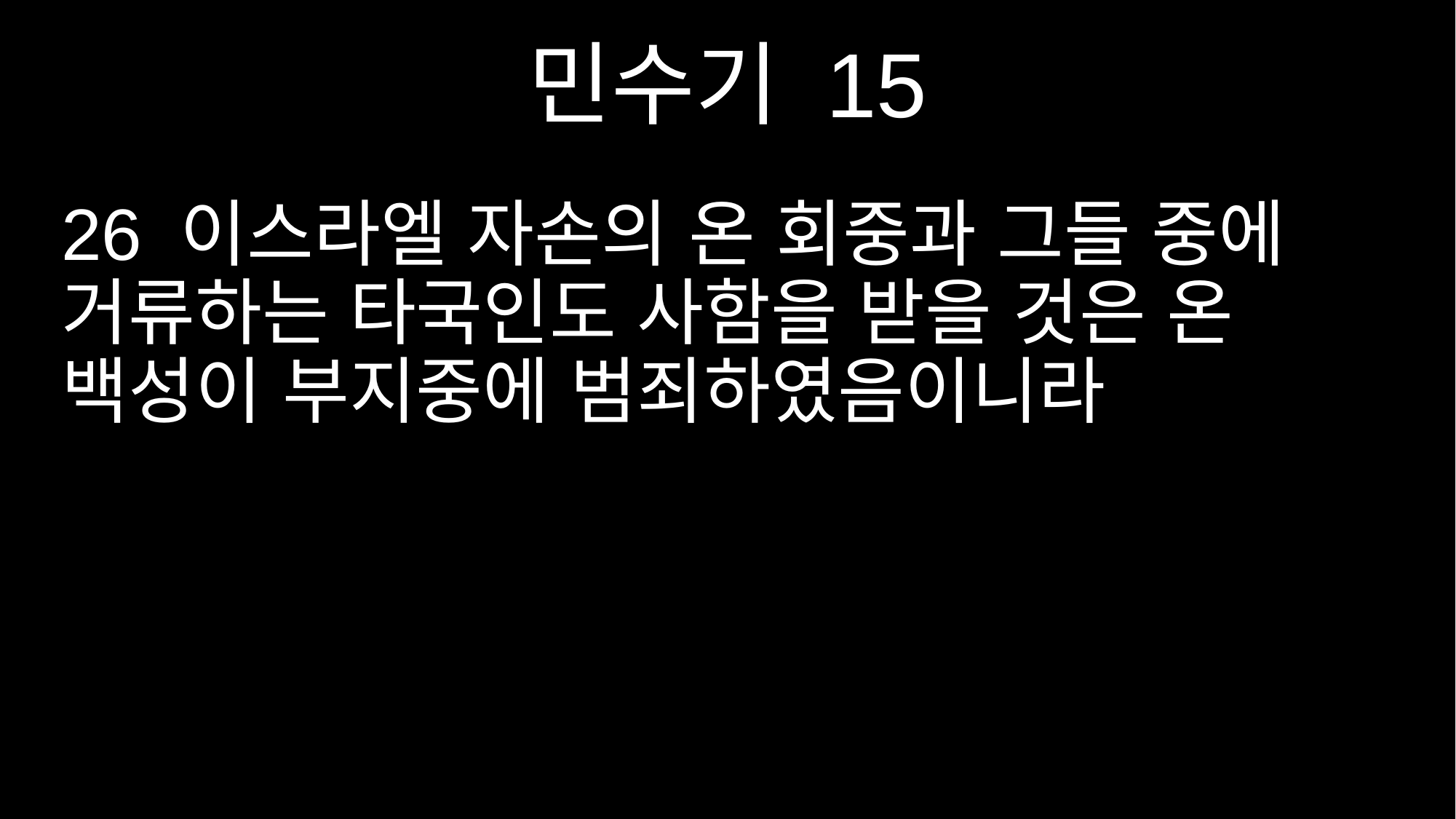

민수기 15
26 이스라엘 자손의 온 회중과 그들 중에 거류하는 타국인도 사함을 받을 것은 온 백성이 부지중에 범죄하였음이니라